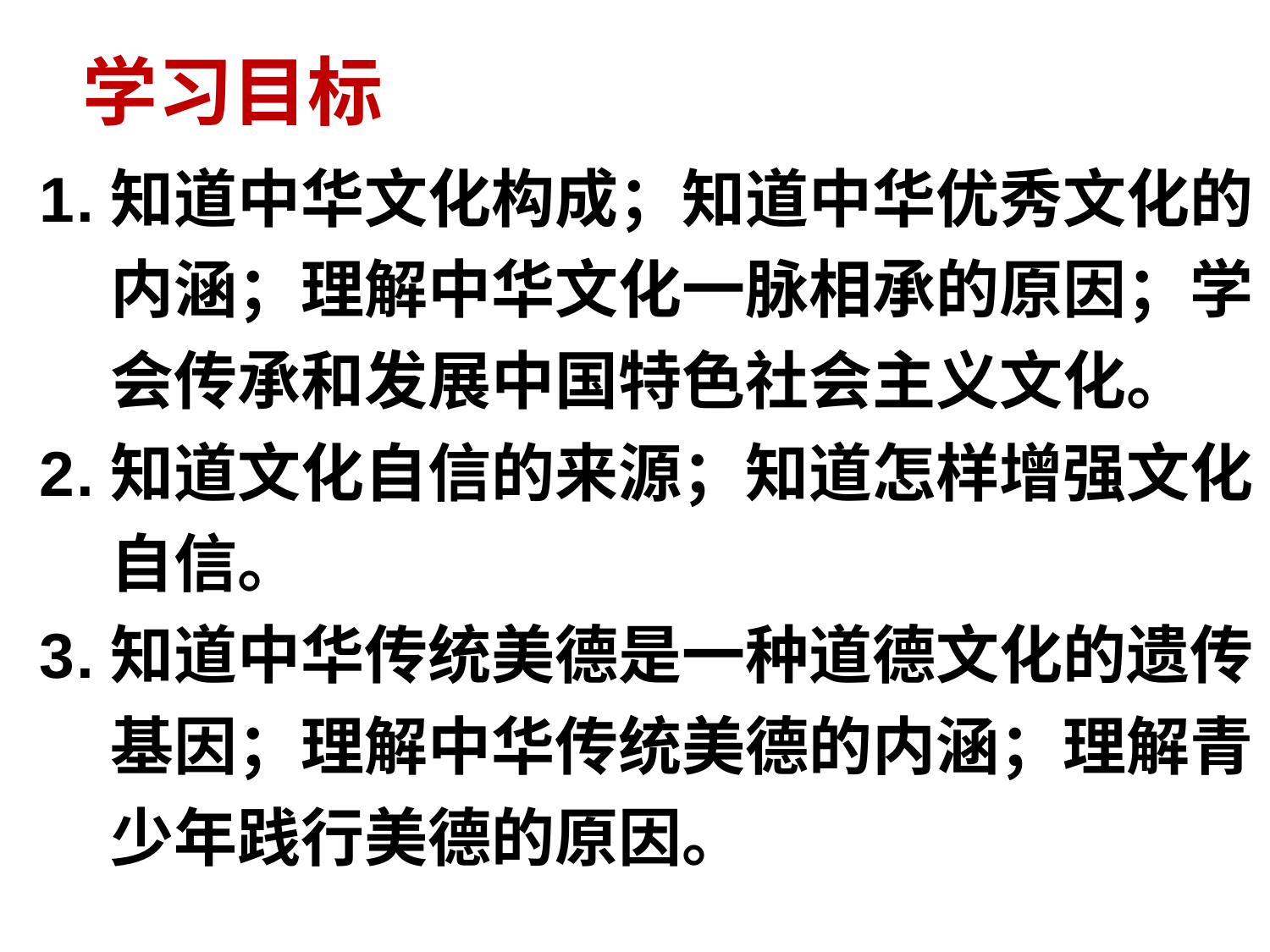

学习目标
知道中华文化构成；知道中华优秀文化的内涵；理解中华文化一脉相承的原因；学会传承和发展中国特色社会主义文化。
知道文化自信的来源；知道怎样增强文化自信。
知道中华传统美德是一种道德文化的遗传基因；理解中华传统美德的内涵；理解青少年践行美德的原因。